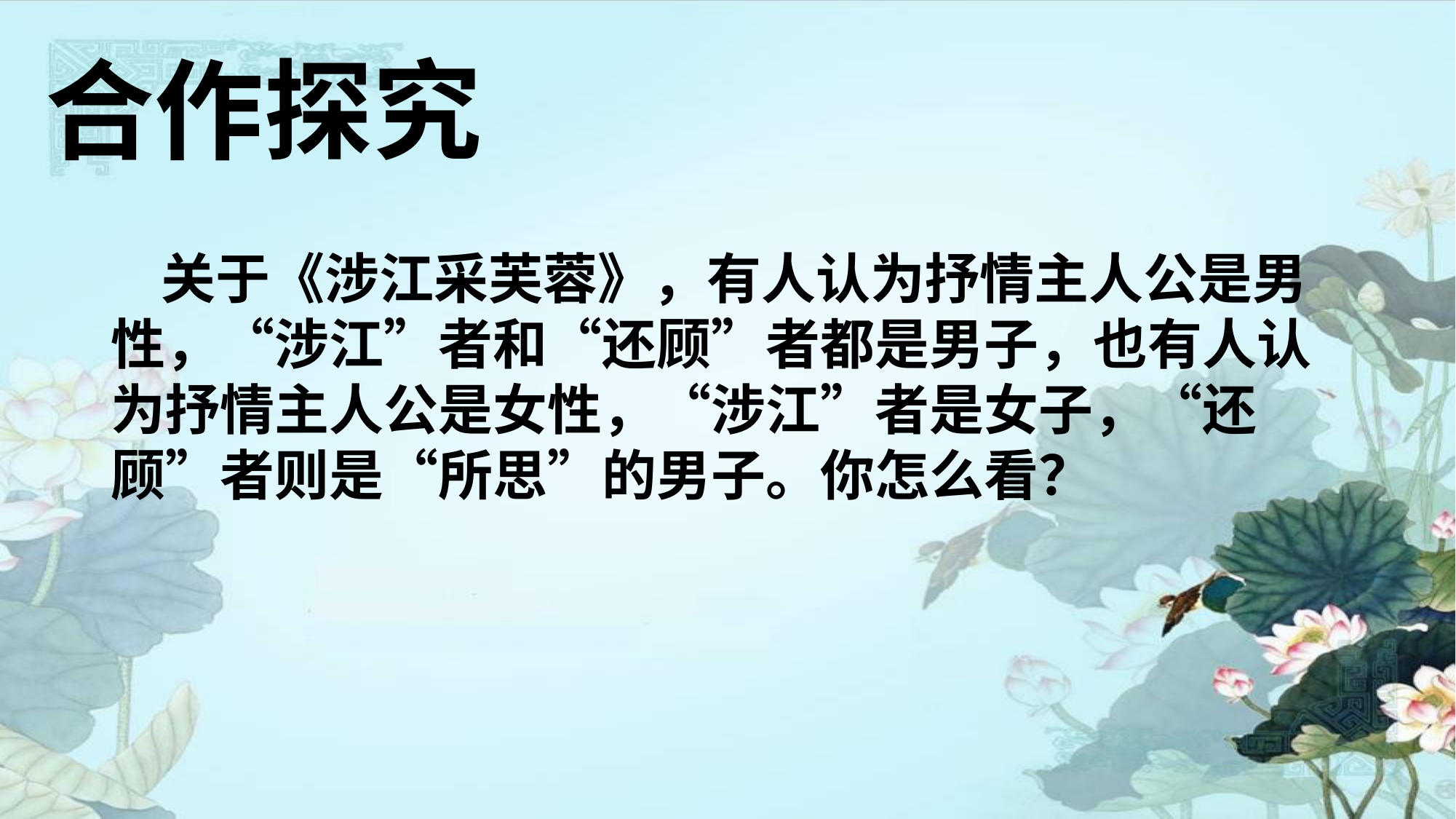

合作探究
   关于《涉江采芙蓉》，有人认为抒情主人公是男性，“涉江”者和“还顾”者都是男子，也有人认为抒情主人公是女性，“涉江”者是女子，“还顾”者则是“所思”的男子。你怎么看？